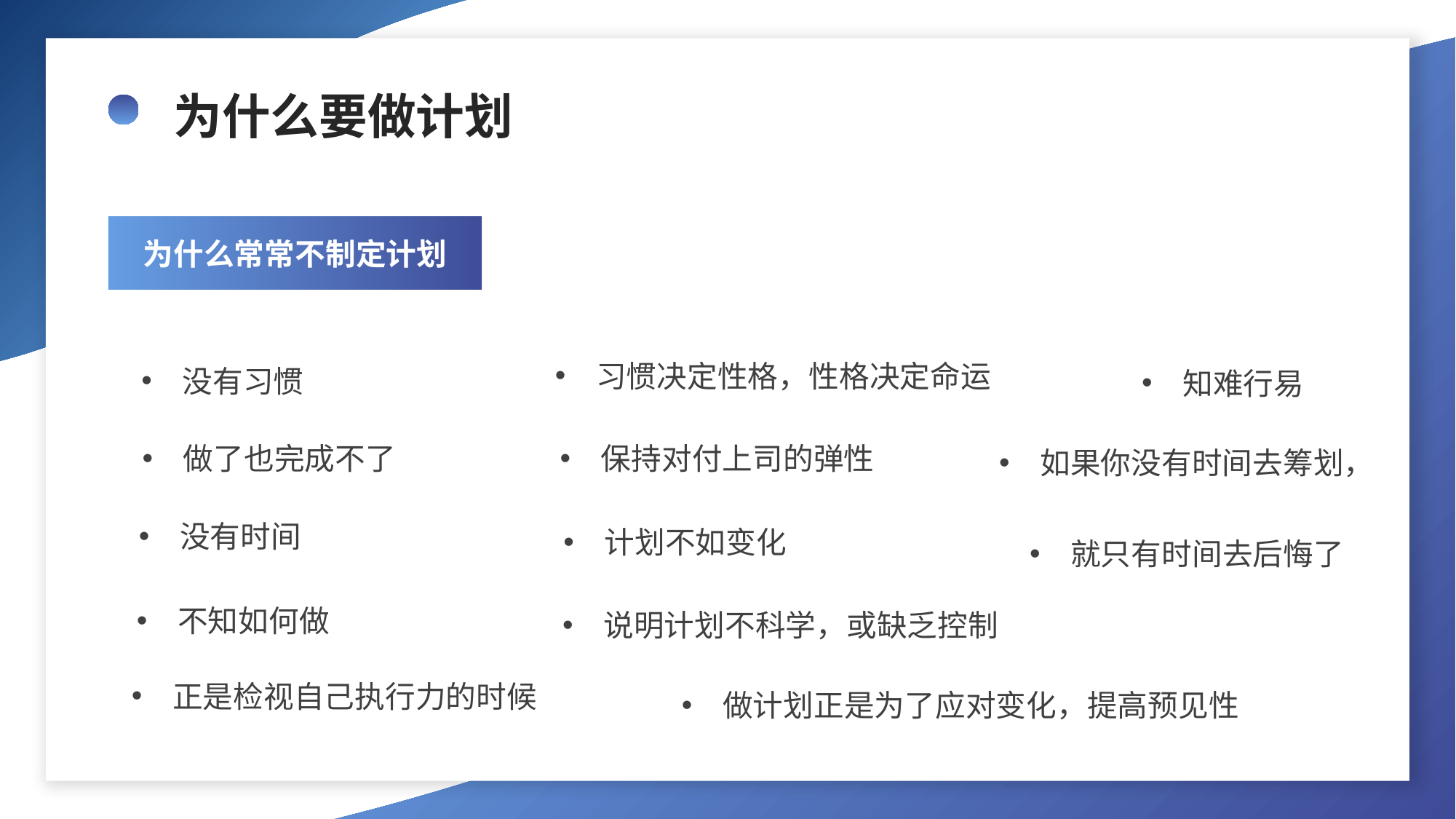

为什么要做计划

为什么常常不制定计划
习惯决定性格，性格决定命运
没有习惯
知难行易
做了也完成不了
保持对付上司的弹性
如果你没有时间去筹划，
就只有时间去后悔了
没有时间
计划不如变化
不知如何做
说明计划不科学，或缺乏控制
正是检视自己执行力的时候
做计划正是为了应对变化，提高预见性